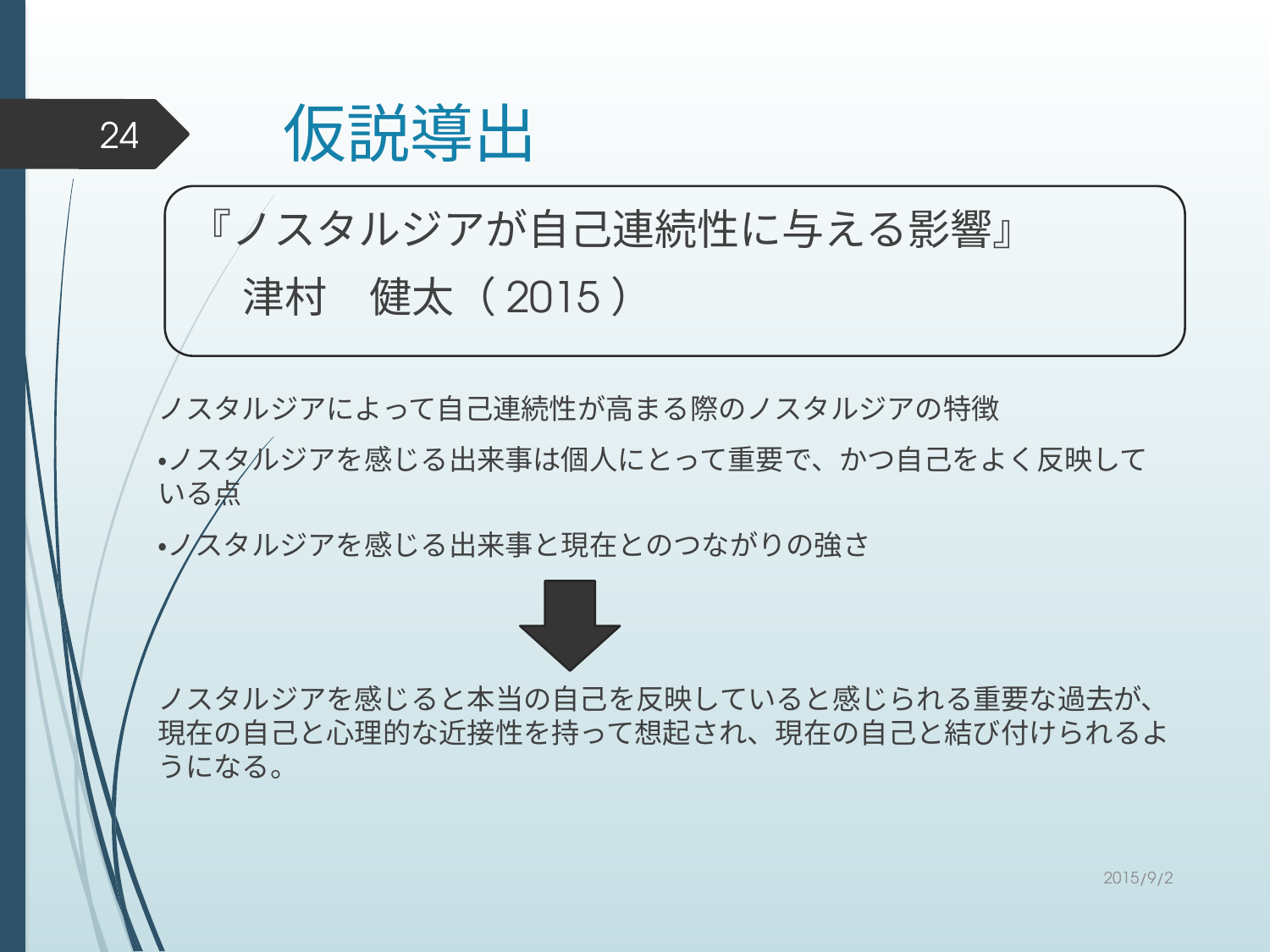

# 仮説導出
24

　『ノスタルジアが自己連続性に与える影響』
　　津村　健太（2015）

ノスタルジアによって自己連続性が高まる際のノスタルジアの特徴
・ノスタルジアを感じる出来事は個人にとって重要で、かつ自己をよく反映している点
・ノスタルジアを感じる出来事と現在とのつながりの強さ

ノスタルジアを感じると本当の自己を反映していると感じられる重要な過去が、現在の自己と心理的な近接性を持って想起され、現在の自己と結び付けられるようになる。

2015/9/2